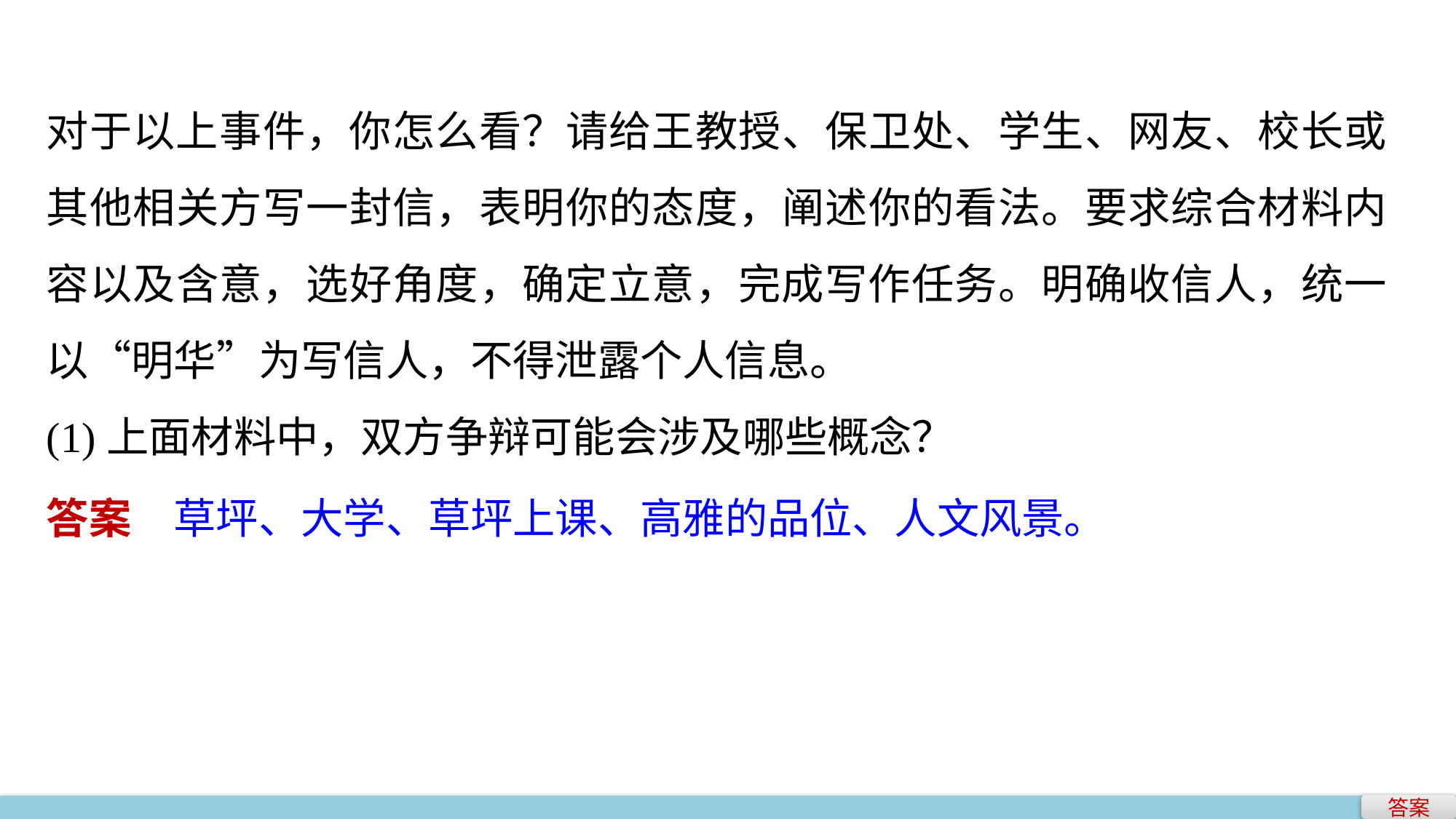

对于以上事件，你怎么看？请给王教授、保卫处、学生、网友、校长或其他相关方写一封信，表明你的态度，阐述你的看法。要求综合材料内容以及含意，选好角度，确定立意，完成写作任务。明确收信人，统一以“明华”为写信人，不得泄露个人信息。
(1)上面材料中，双方争辩可能会涉及哪些概念？
答案　草坪、大学、草坪上课、高雅的品位、人文风景。
答案